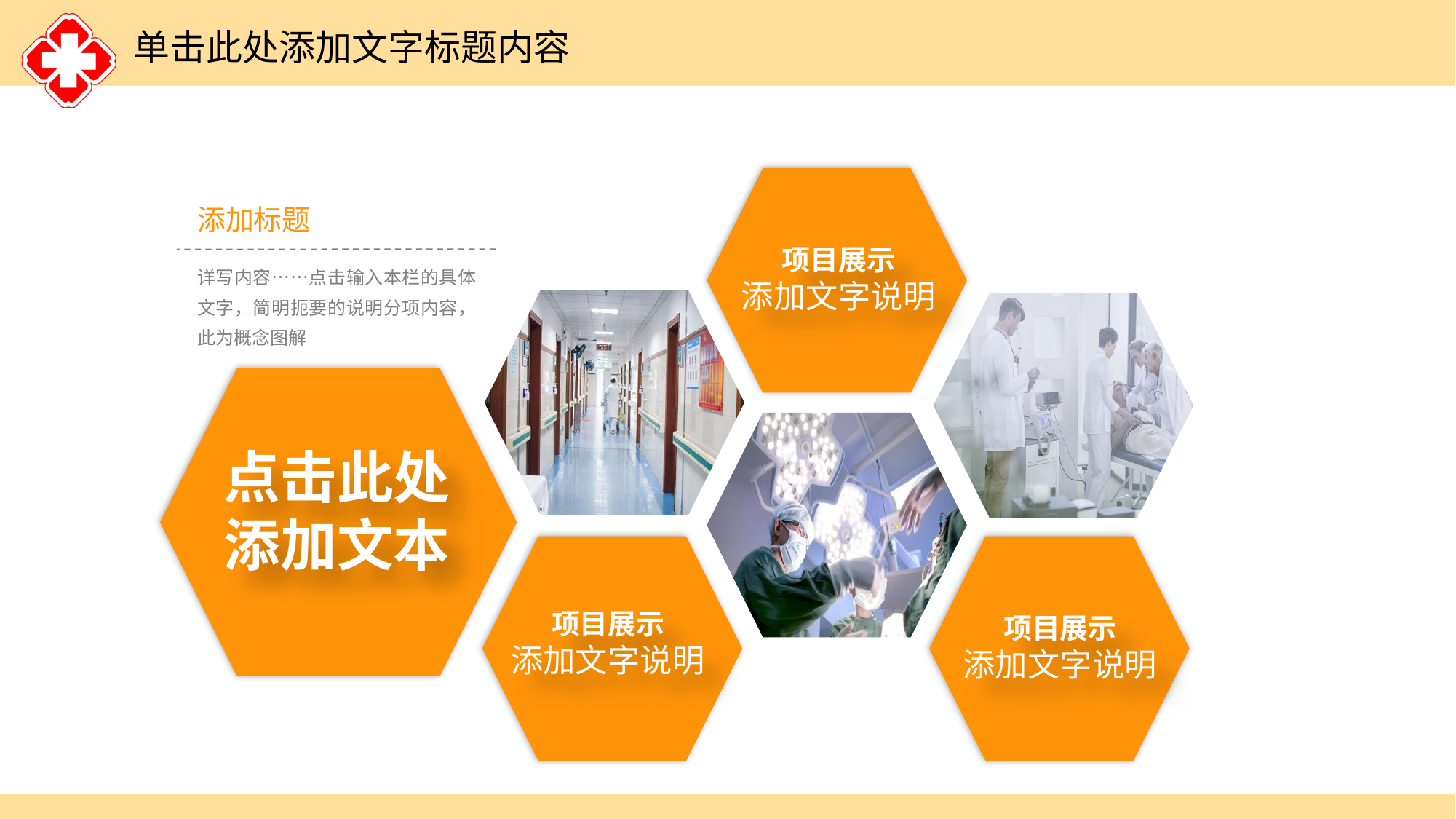

项目展示
添加文字说明
添加标题

详写内容……点击输入本栏的具体文字，简明扼要的说明分项内容，此为概念图解

点击此处添加文本

项目展示
添加文字说明

项目展示
添加文字说明